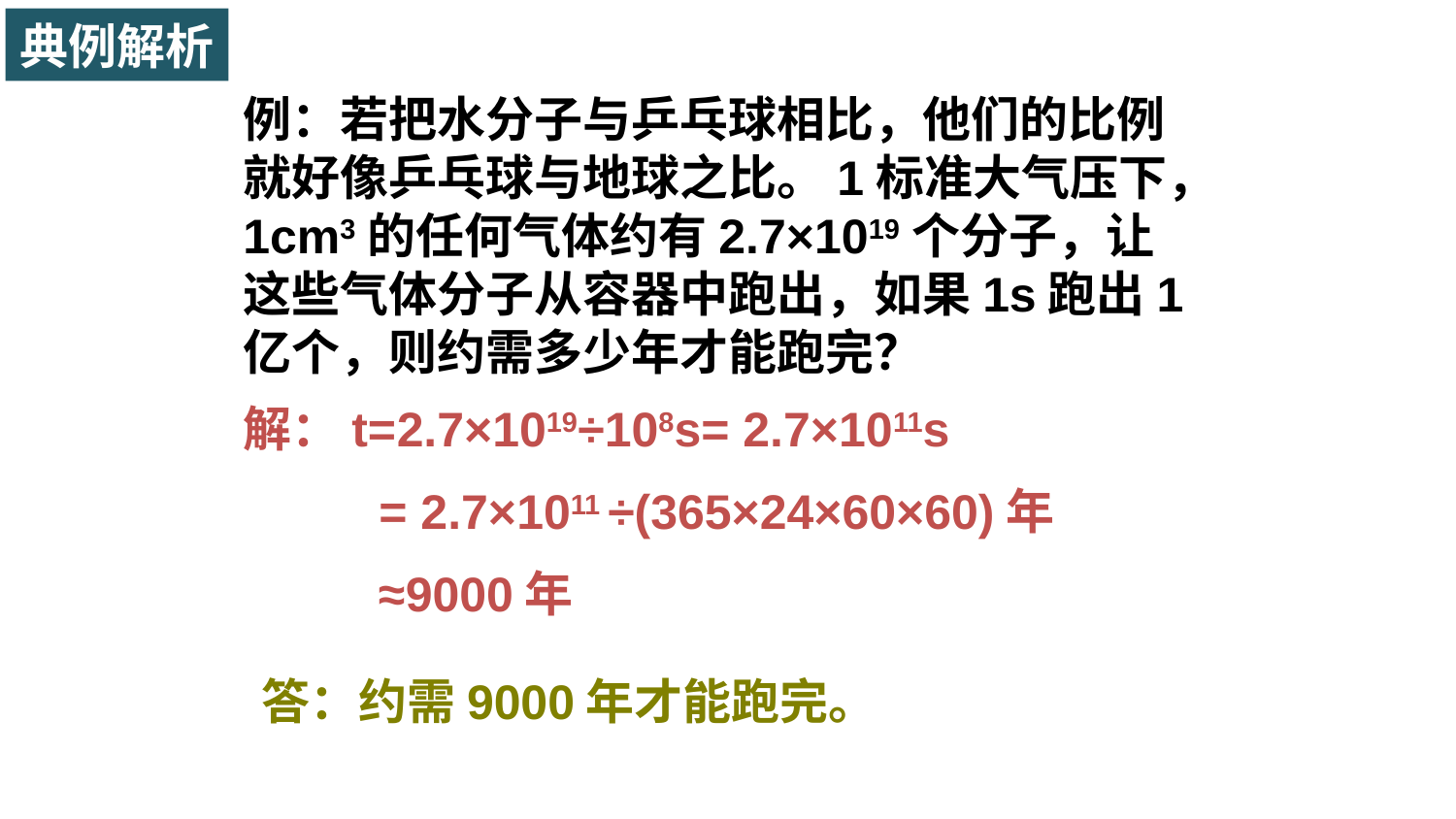

典例解析
例：若把水分子与乒乓球相比，他们的比例就好像乒乓球与地球之比。1标准大气压下，1cm3的任何气体约有2.7×1019个分子，让这些气体分子从容器中跑出，如果1s跑出1亿个，则约需多少年才能跑完？
解：t= 2.7×1019÷108s= 2.7×1011s
          = 2.7×1011 ÷(365×24×60×60)年
          ≈9000年
答：约需9000年才能跑完。